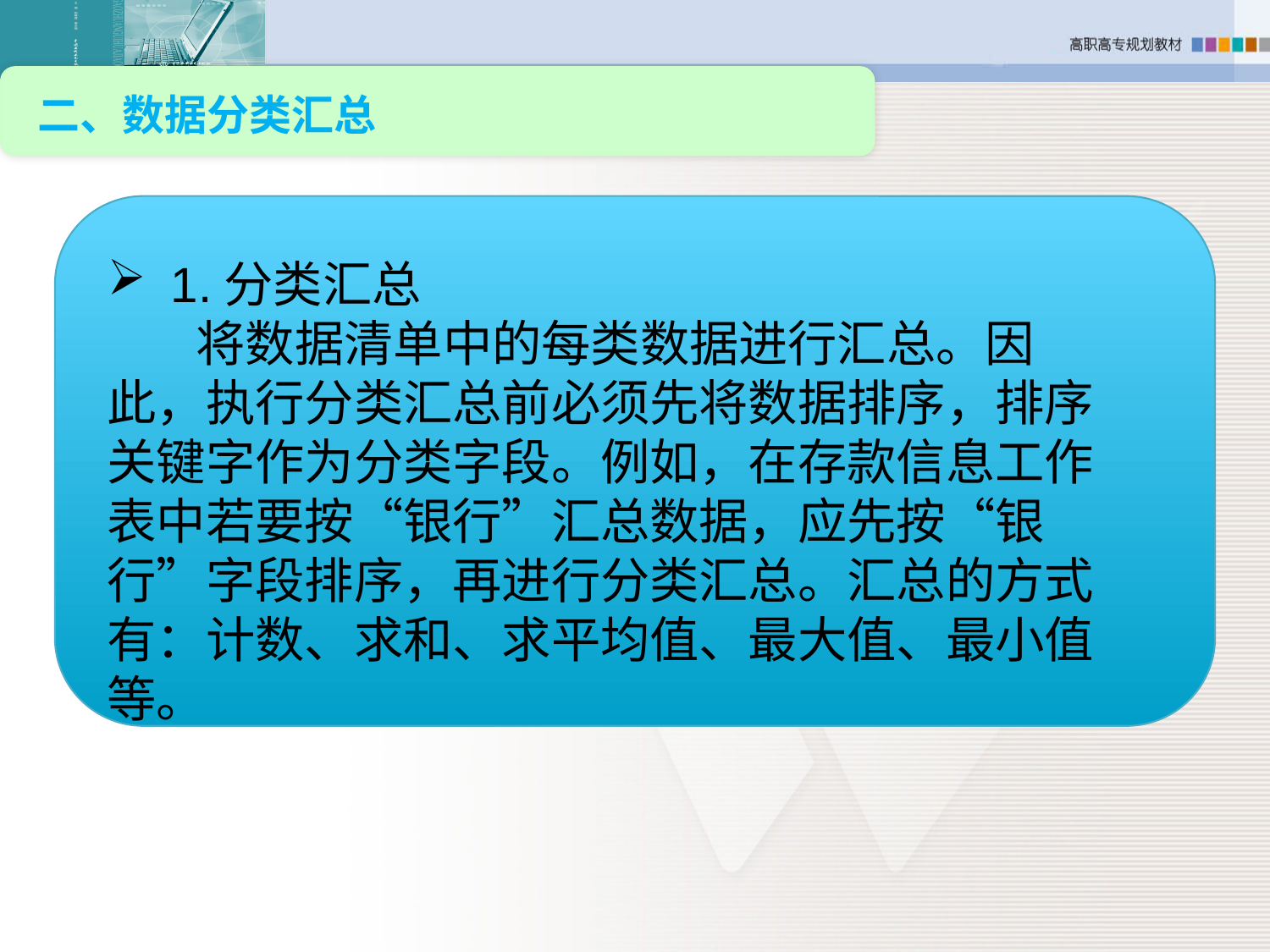

二、数据分类汇总

1.分类汇总
       将数据清单中的每类数据进行汇总。因此，执行分类汇总前必须先将数据排序，排序关键字作为分类字段。例如，在存款信息工作表中若要按“银行”汇总数据，应先按“银行”字段排序，再进行分类汇总。汇总的方式有：计数、求和、求平均值、最大值、最小值等。